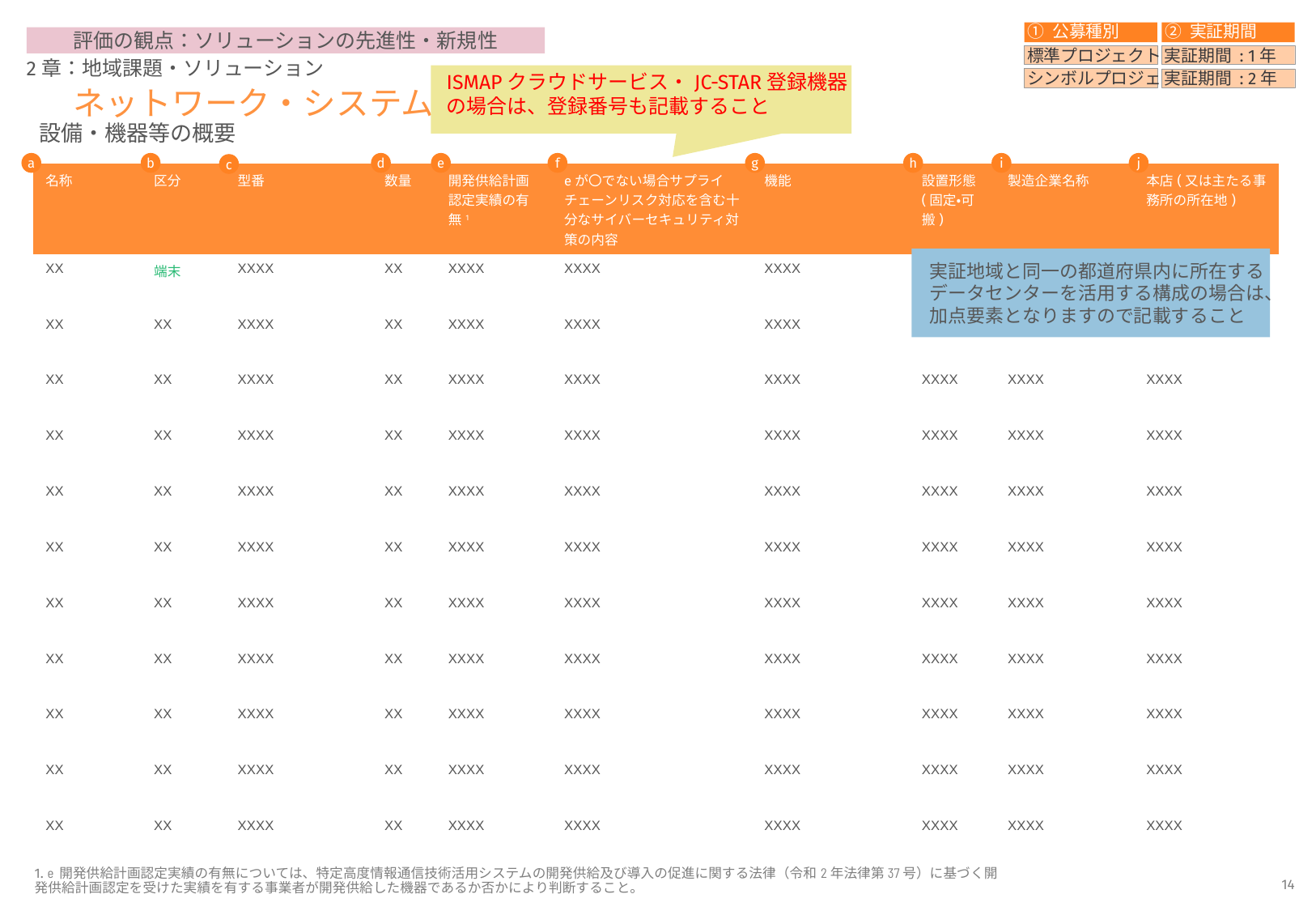

① 公募種別
② 実証期間
標準プロジェクト
実証期間 : 1年
シンボルプロジェクト
実証期間 : 2年
評価の観点：ソリューションの先進性・新規性
2章：地域課題・ソリューション
ISMAPクラウドサービス・JC-STAR登録機器の場合は、登録番号も記載すること
# ネットワーク・システム構成 設備・機器等の概要
a
b
d
e
f
g
h
i
j
c
| 名称 | 区分 | 型番 | 数量 | 開発供給計画認定実績の有無1 | eが〇でない場合サプライチェーンリスク対応を含む十分なサイバーセキュリティ対策の内容 | 機能 | 設置形態(固定・可搬) | 製造企業名称 | 本店(又は主たる事務所の所在地) |
| --- | --- | --- | --- | --- | --- | --- | --- | --- | --- |
| XX | 端末 | XXXX | XX | XXXX | XXXX | XXXX | XXXX | XXXX | XXXX |
| XX | XX | XXXX | XX | XXXX | XXXX | XXXX | XXXX | XXXX | XXXX |
| XX | XX | XXXX | XX | XXXX | XXXX | XXXX | XXXX | XXXX | XXXX |
| XX | XX | XXXX | XX | XXXX | XXXX | XXXX | XXXX | XXXX | XXXX |
| XX | XX | XXXX | XX | XXXX | XXXX | XXXX | XXXX | XXXX | XXXX |
| XX | XX | XXXX | XX | XXXX | XXXX | XXXX | XXXX | XXXX | XXXX |
| XX | XX | XXXX | XX | XXXX | XXXX | XXXX | XXXX | XXXX | XXXX |
| XX | XX | XXXX | XX | XXXX | XXXX | XXXX | XXXX | XXXX | XXXX |
| XX | XX | XXXX | XX | XXXX | XXXX | XXXX | XXXX | XXXX | XXXX |
| XX | XX | XXXX | XX | XXXX | XXXX | XXXX | XXXX | XXXX | XXXX |
| XX | XX | XXXX | XX | XXXX | XXXX | XXXX | XXXX | XXXX | XXXX |
実証地域と同一の都道府県内に所在するデータセンターを活用する構成の場合は、加点要素となりますので記載すること
1. e 開発供給計画認定実績の有無については、特定高度情報通信技術活用システムの開発供給及び導入の促進に関する法律（令和2年法律第37号）に基づく開発供給計画認定を受けた実績を有する事業者が開発供給した機器であるか否かにより判断すること。